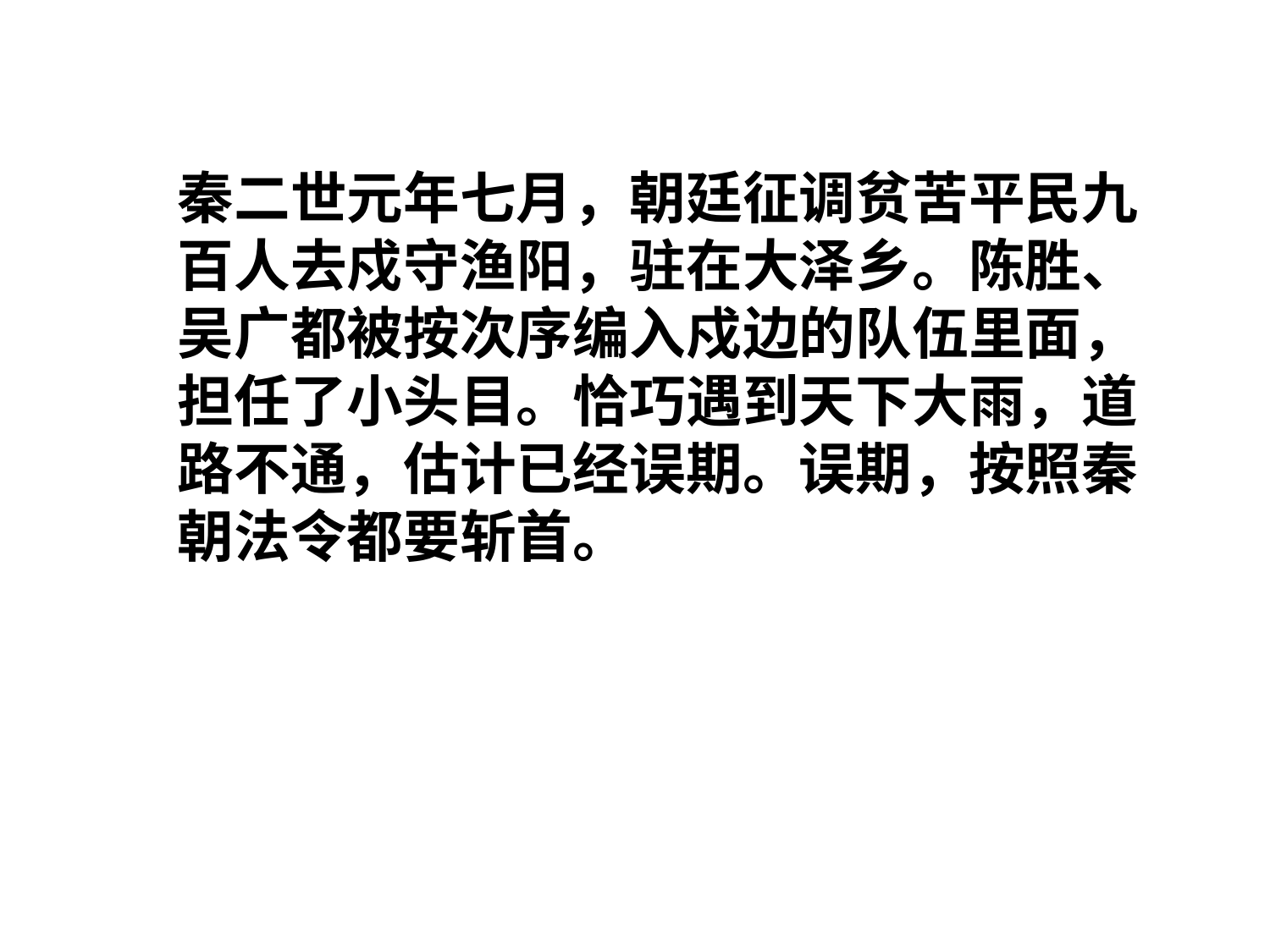

秦二世元年七月，朝廷征调贫苦平民九百人去戍守渔阳，驻在大泽乡。陈胜、吴广都被按次序编入戍边的队伍里面，担任了小头目。恰巧遇到天下大雨，道路不通，估计已经误期。误期，按照秦朝法令都要斩首。